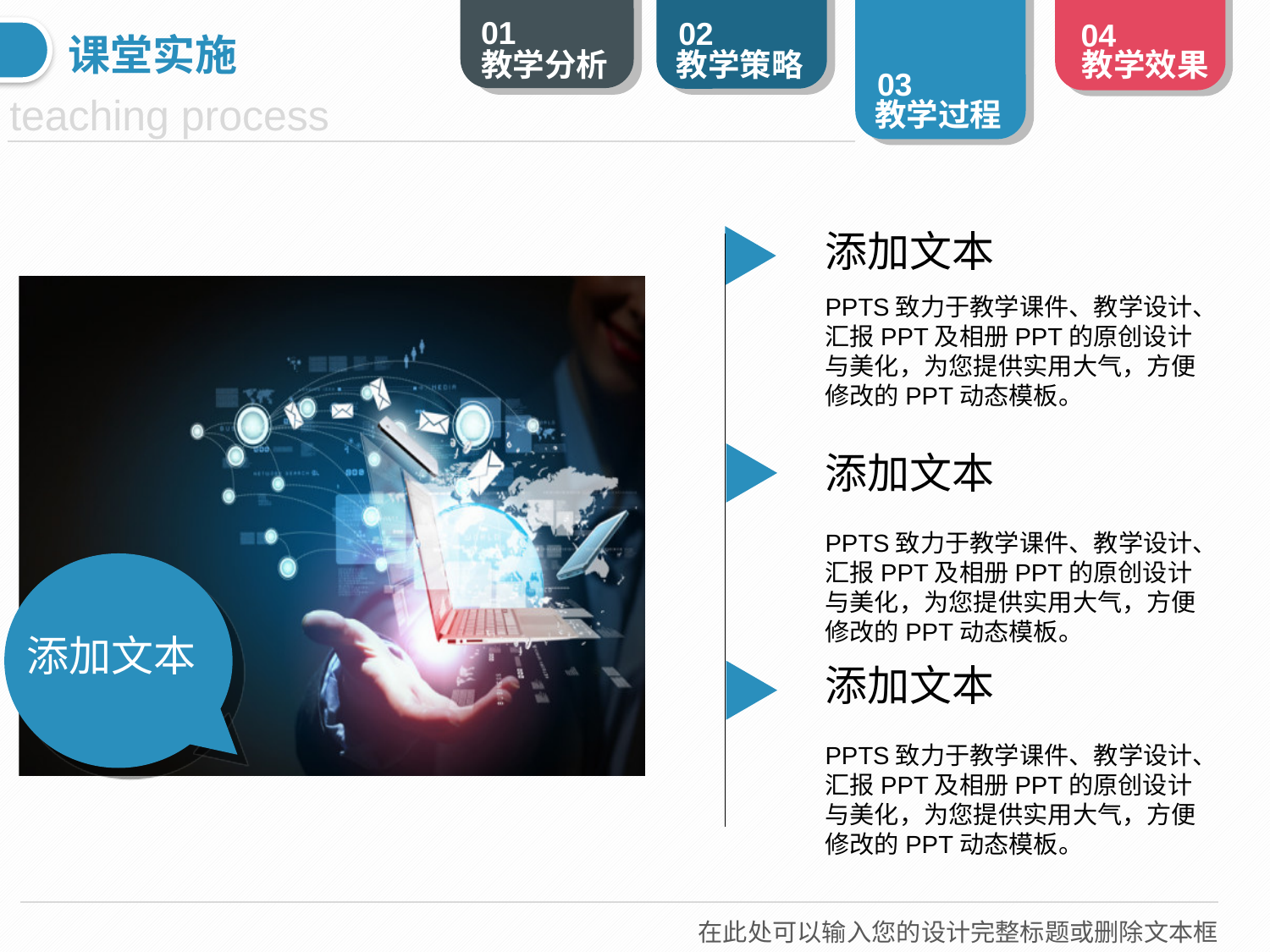

课堂实施
添加文本

PPTS致力于教学课件、教学设计、汇报PPT及相册PPT的原创设计与美化，为您提供实用大气，方便修改的PPT动态模板。
添加文本

PPTS致力于教学课件、教学设计、汇报PPT及相册PPT的原创设计与美化，为您提供实用大气，方便修改的PPT动态模板。

添加文本
添加文本

PPTS致力于教学课件、教学设计、汇报PPT及相册PPT的原创设计与美化，为您提供实用大气，方便修改的PPT动态模板。